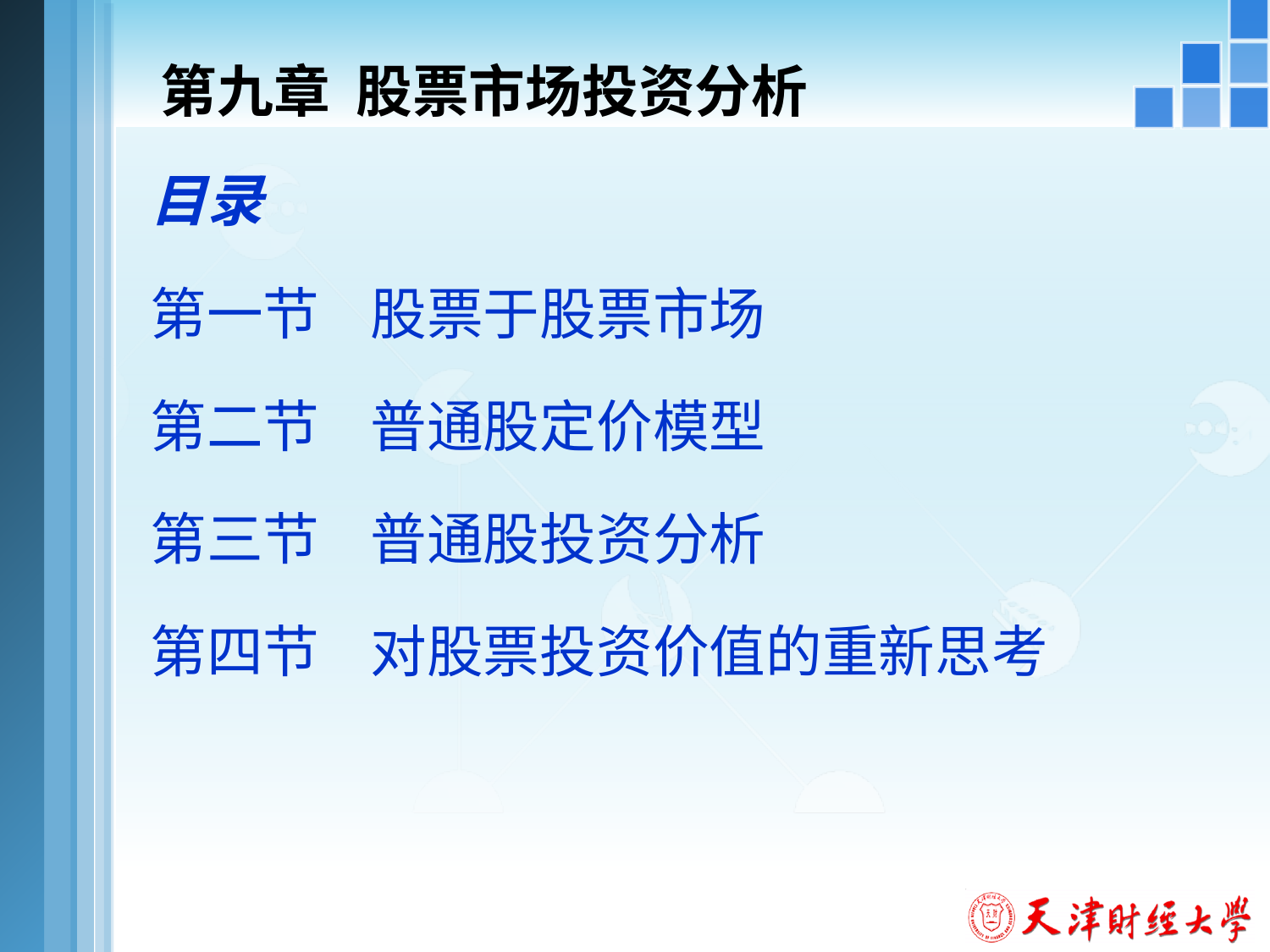

# 第九章  股票市场投资分析
目录
第一节    股票于股票市场
第二节    普通股定价模型
第三节    普通股投资分析
第四节    对股票投资价值的重新思考